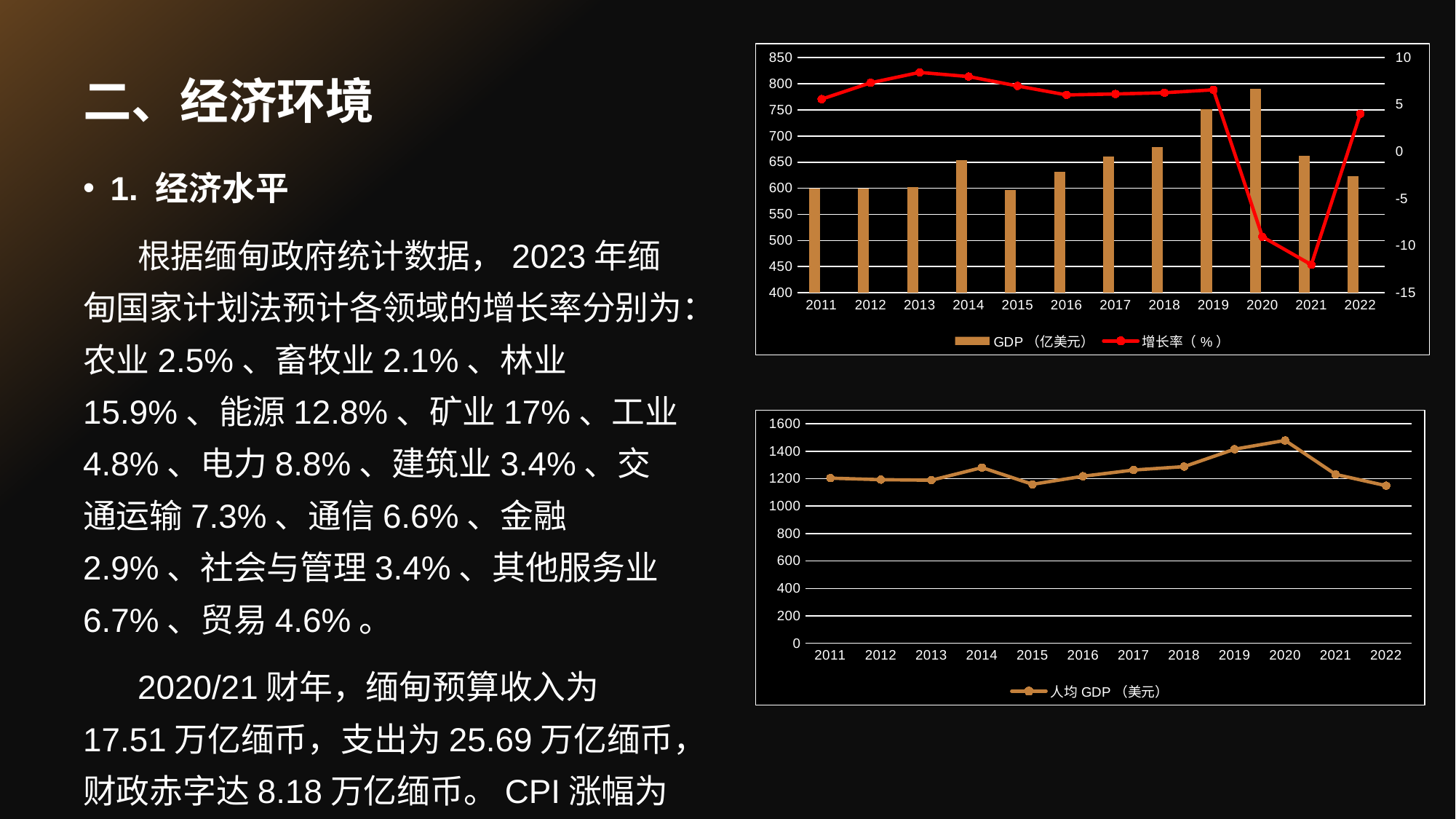

# 二、经济环境

### Chart

| Category | GDP（亿美元） | 列1 | 增长率（%） |
|---|---|---|---|
| 2011 | 599.77 | None | 5.59 |
| 2012 | 599.38 | None | 7.33 |
| 2013 | 602.7 | None | 8.43 |
| 2014 | 654.46 | None | 7.99 |
| 2015 | 596.87 | None | 6.99 |
| 2016 | 632.16 | None | 6.04 |
| 2017 | 660.55 | None | 6.14 |
| 2018 | 678.56 | None | 6.27 |
| 2019 | 750.72 | None | 6.58 |
| 2020 | 790.46 | None | -9.05 |
| 2021 | 662.63 | None | -12.02 |
| 2022 | 622.63 | None | 4.04 |
1. 经济水平
根据缅甸政府统计数据，2023年缅甸国家计划法预计各领域的增长率分别为：农业2.5%、畜牧业2.1%、林业15.9%、能源12.8%、矿业17%、工业4.8%、电力8.8%、建筑业3.4%、交通运输7.3%、通信6.6%、金融2.9%、社会与管理3.4%、其他服务业6.7%、贸易4.6%。
2020/21财年，缅甸预算收入为17.51万亿缅币，支出为25.69万亿缅币，财政赤字达8.18万亿缅币。CPI涨幅为18.3%，失业率为0.5%。

### Chart

| Category | 人均GDP（美元） | 列1 | 列2 |
|---|---|---|---|
| 2011 | 1204.0 | None | None |
| 2012 | 1193.0 | None | None |
| 2013 | 1189.0 | None | None |
| 2014 | 1281.0 | None | None |
| 2015 | 1159.0 | None | None |
| 2016 | 1218.0 | None | None |
| 2017 | 1263.0 | None | None |
| 2018 | 1288.0 | None | None |
| 2019 | 1415.0 | None | None |
| 2020 | 1479.0 | None | None |
| 2021 | 1231.0 | None | None |
| 2022 | 1149.0 | None | None |